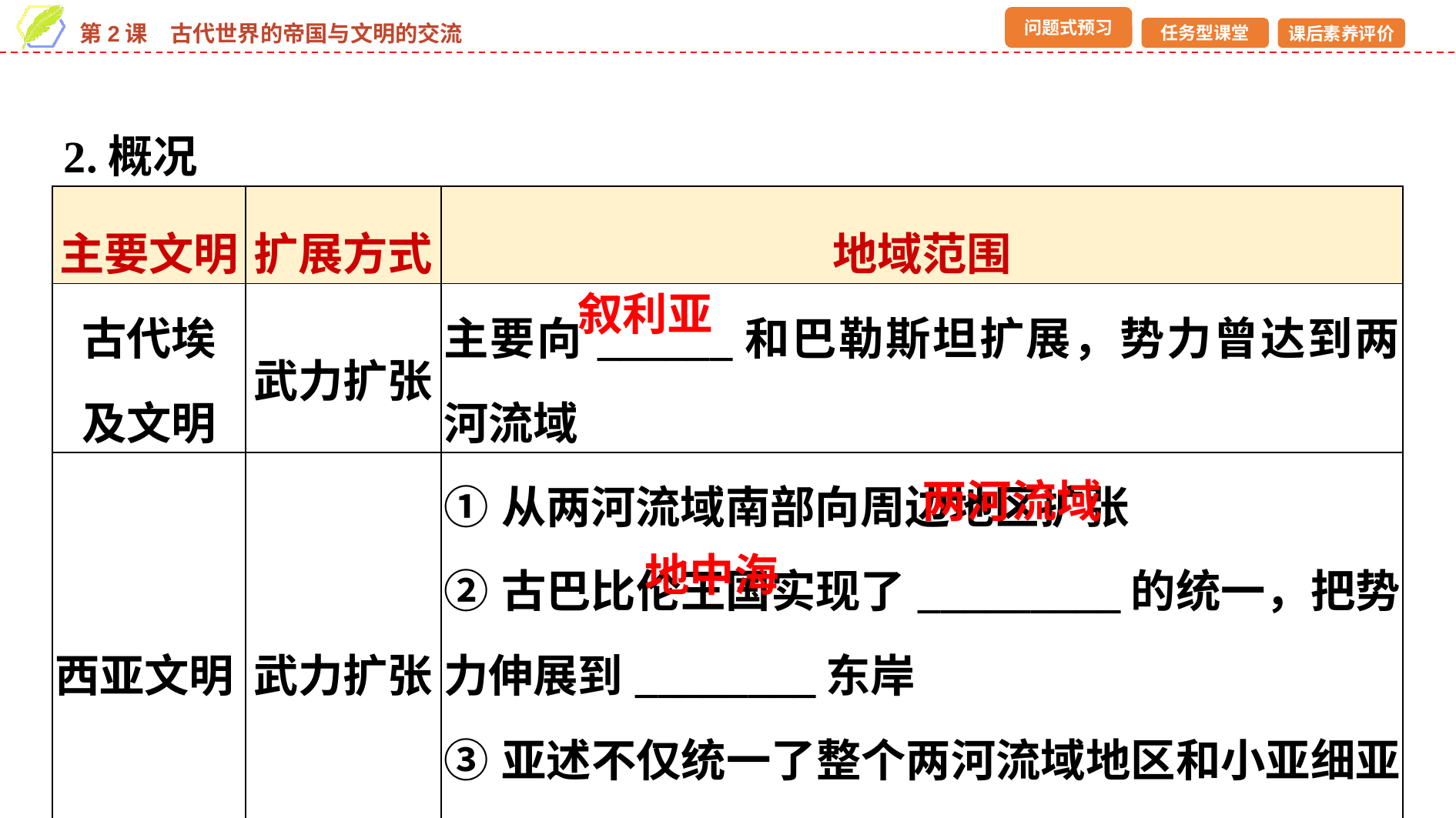

2.概况
| 主要文明 | 扩展方式 | 地域范围 |
| --- | --- | --- |
| 古代埃 及文明 | 武力扩张 | 主要向\_\_\_\_\_\_和巴勒斯坦扩展，势力曾达到两河流域 |
| 西亚文明 | 武力扩张 | ①从两河流域南部向周边地区扩张 ②古巴比伦王国实现了\_\_\_\_\_\_\_\_\_的统一，把势力伸展到\_\_\_\_\_\_\_\_东岸 ③亚述不仅统一了整个两河流域地区和小亚细亚的一部分，而且一度征服埃及 |
叙利亚
两河流域
地中海